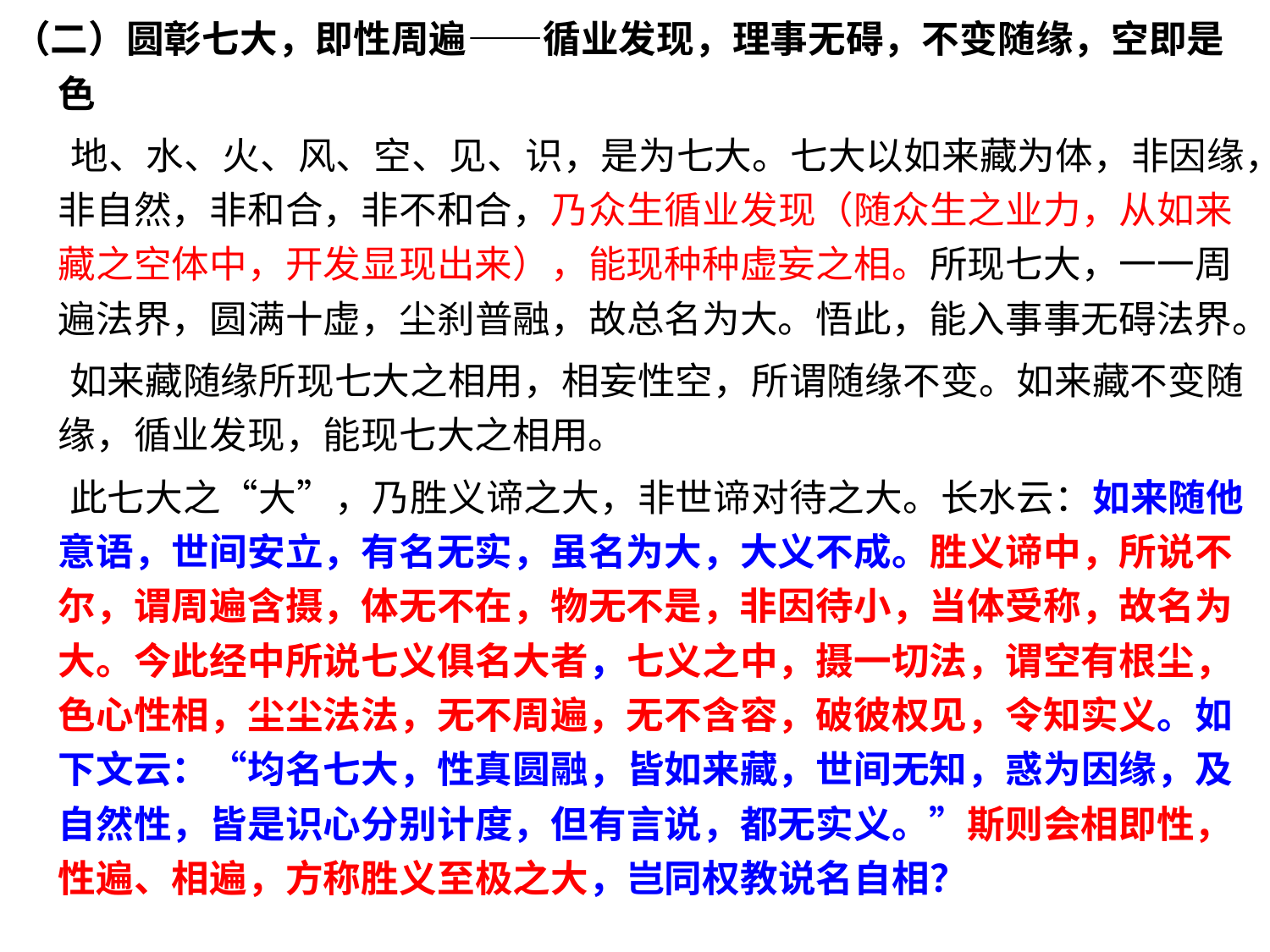

（二）圆彰七大，即性周遍——循业发现，理事无碍，不变随缘，空即是色
      地、水、火、风、空、见、识，是为七大。七大以如来藏为体，非因缘，非自然，非和合，非不和合，乃众生循业发现（随众生之业力，从如来藏之空体中，开发显现出来），能现种种虚妄之相。所现七大，一一周遍法界，圆满十虚，尘刹普融，故总名为大。悟此，能入事事无碍法界。
      如来藏随缘所现七大之相用，相妄性空，所谓随缘不变。如来藏不变随缘，循业发现，能现七大之相用。
      此七大之“大”，乃胜义谛之大，非世谛对待之大。长水云：如来随他意语，世间安立，有名无实，虽名为大，大义不成。胜义谛中，所说不尔，谓周遍含摄，体无不在，物无不是，非因待小，当体受称，故名为大。今此经中所说七义俱名大者，七义之中，摄一切法，谓空有根尘，色心性相，尘尘法法，无不周遍，无不含容，破彼权见，令知实义。如下文云：“均名七大，性真圆融，皆如来藏，世间无知，惑为因缘，及自然性，皆是识心分别计度，但有言说，都无实义。”斯则会相即性，性遍、相遍，方称胜义至极之大，岂同权教说名自相？